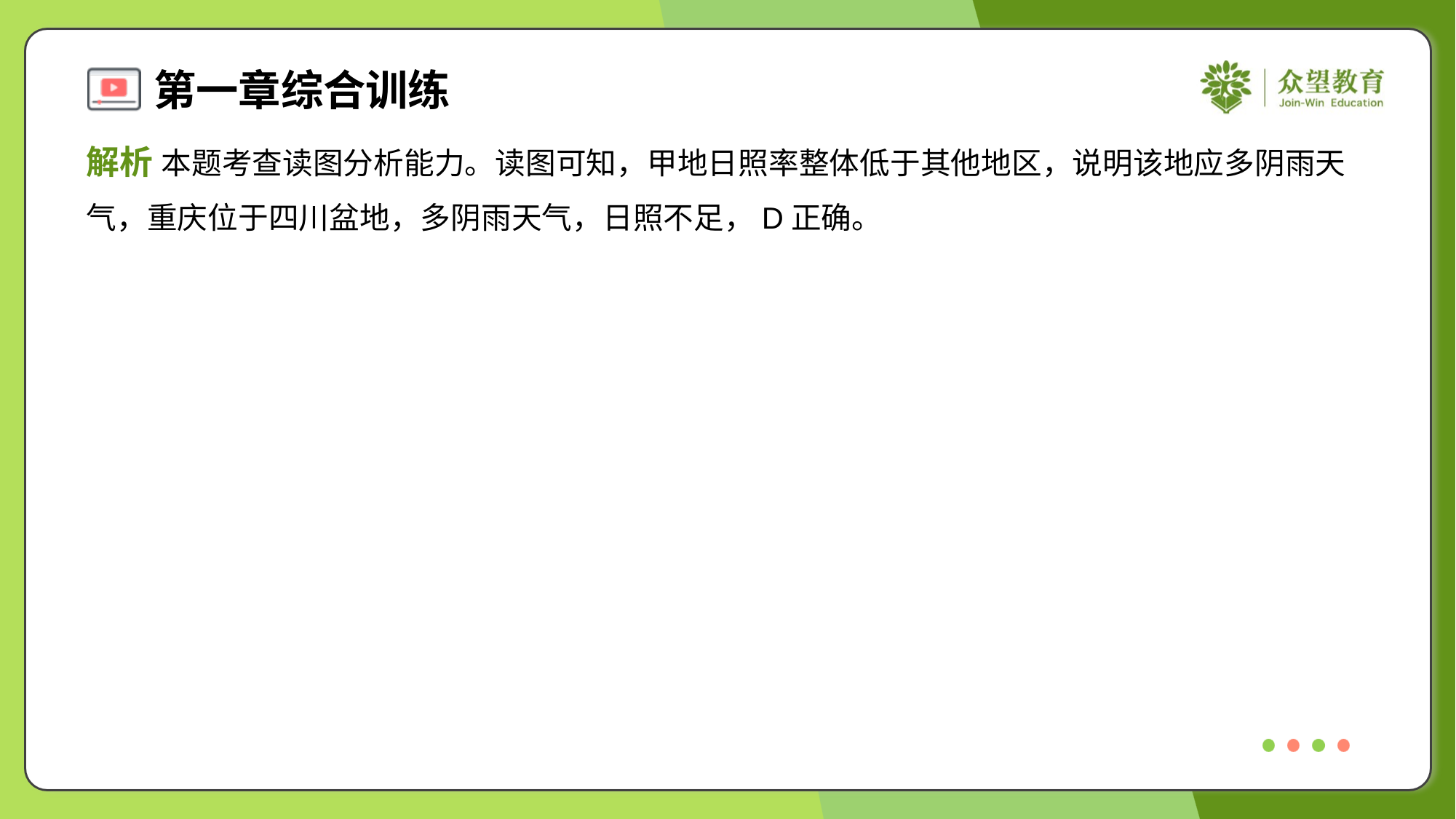

解析 本题考查读图分析能力。读图可知，甲地日照率整体低于其他地区，说明该地应多阴雨天
气，重庆位于四川盆地，多阴雨天气，日照不足，D正确。